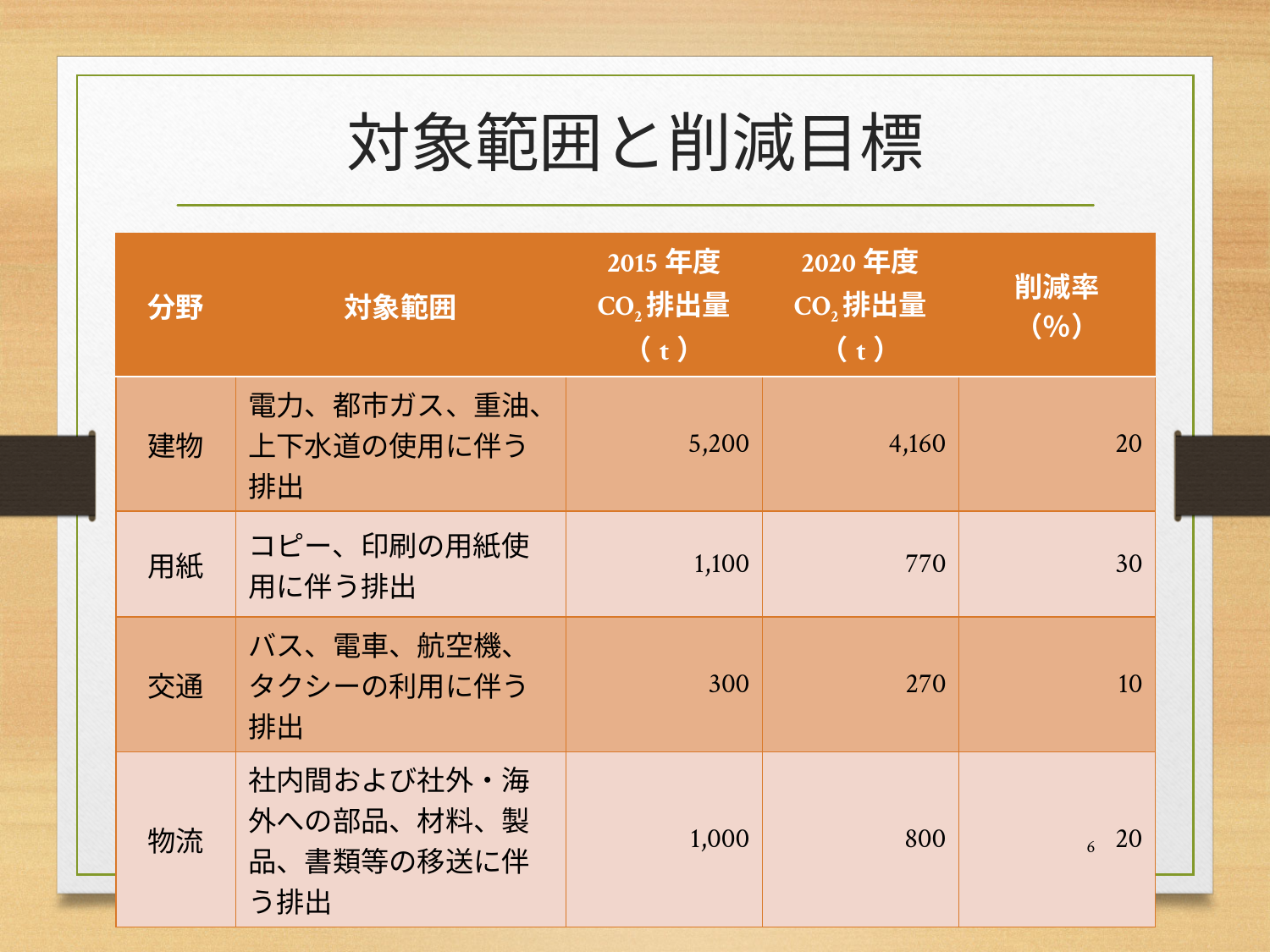

# 対象範囲と削減目標
| 分野 | 対象範囲 | 2015年度 CO2排出量（t） | 2020年度 CO2排出量（t） | 削減率 （％） |
| --- | --- | --- | --- | --- |
| 建物 | 電力、都市ガス、重油、上下水道の使用に伴う排出 | 5,200 | 4,160 | 20 |
| 用紙 | コピー、印刷の用紙使用に伴う排出 | 1,100 | 770 | 30 |
| 交通 | バス、電車、航空機、タクシーの利用に伴う排出 | 300 | 270 | 10 |
| 物流 | 社内間および社外・海外への部品、材料、製品、書類等の移送に伴う排出 | 1,000 | 800 | 20 |
6